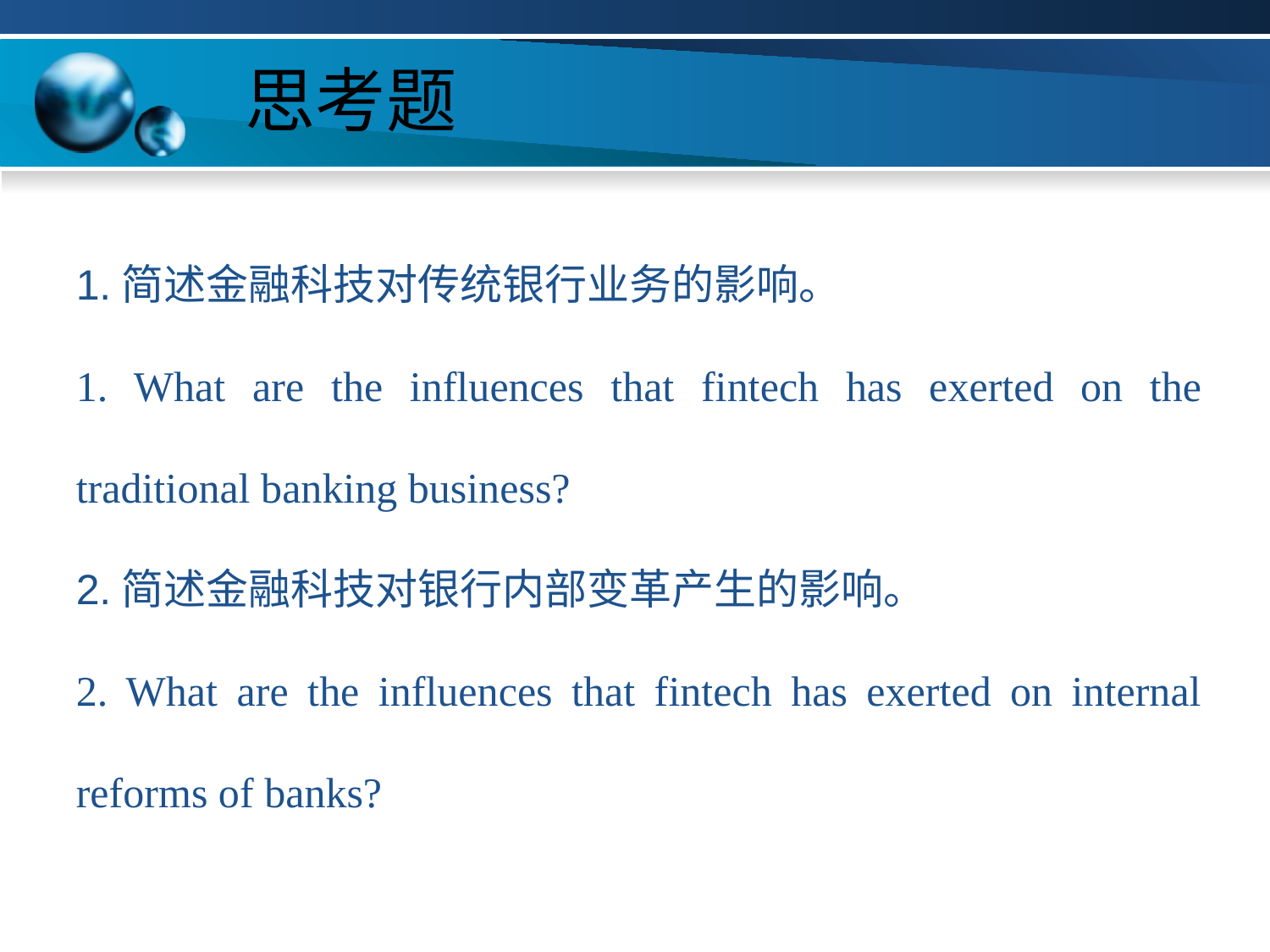

# 思考题
1.简述金融科技对传统银行业务的影响。
1. What are the influences that fintech has exerted on the traditional banking business?
2.简述金融科技对银行内部变革产生的影响。
2. What are the influences that fintech has exerted on internal reforms of banks?